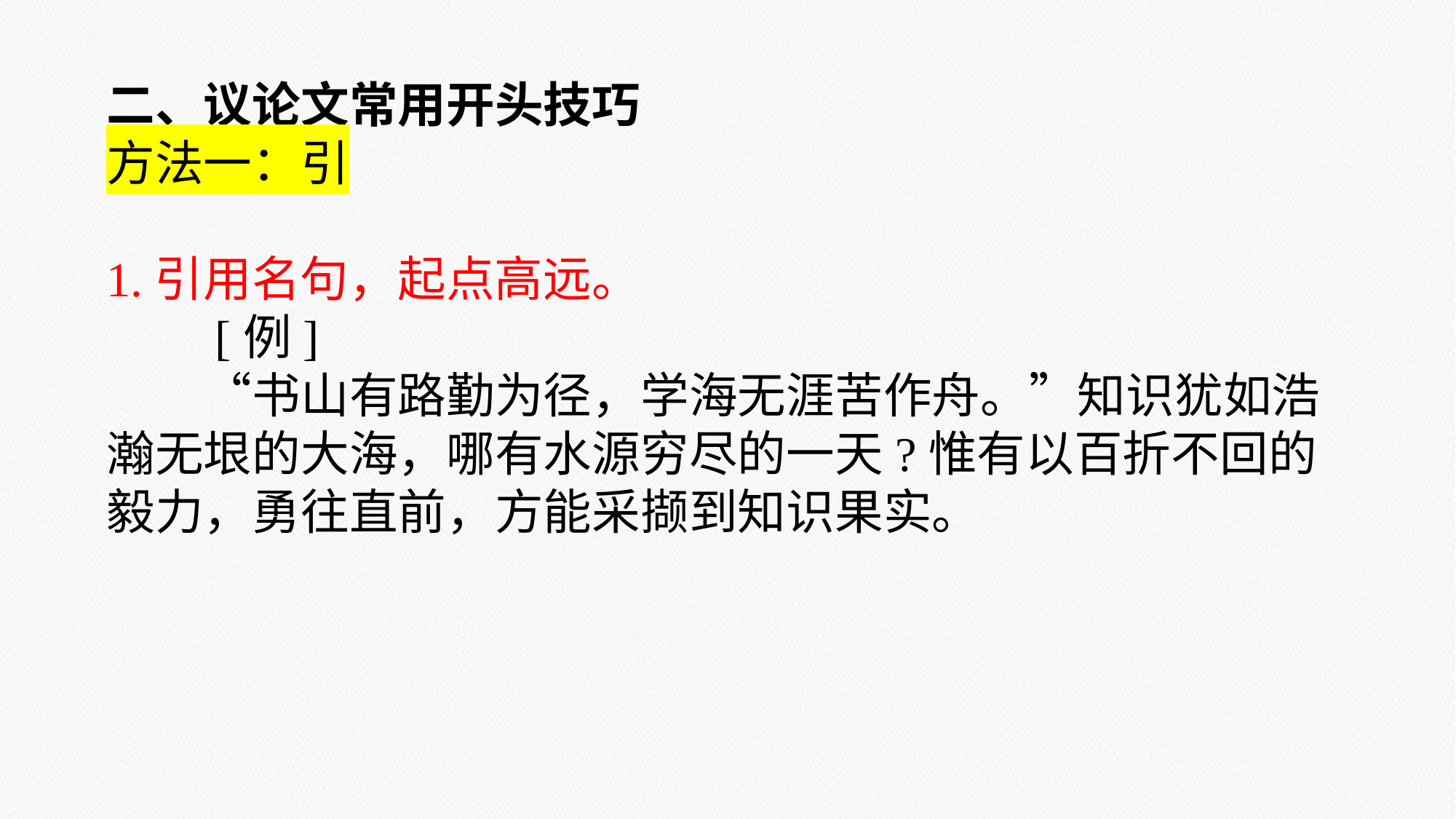

二、议论文常用开头技巧
方法一：引

1.引用名句，起点高远。
　　[例]
　　“书山有路勤为径，学海无涯苦作舟。”知识犹如浩瀚无垠的大海，哪有水源穷尽的一天?惟有以百折不回的毅力，勇往直前，方能采撷到知识果实。